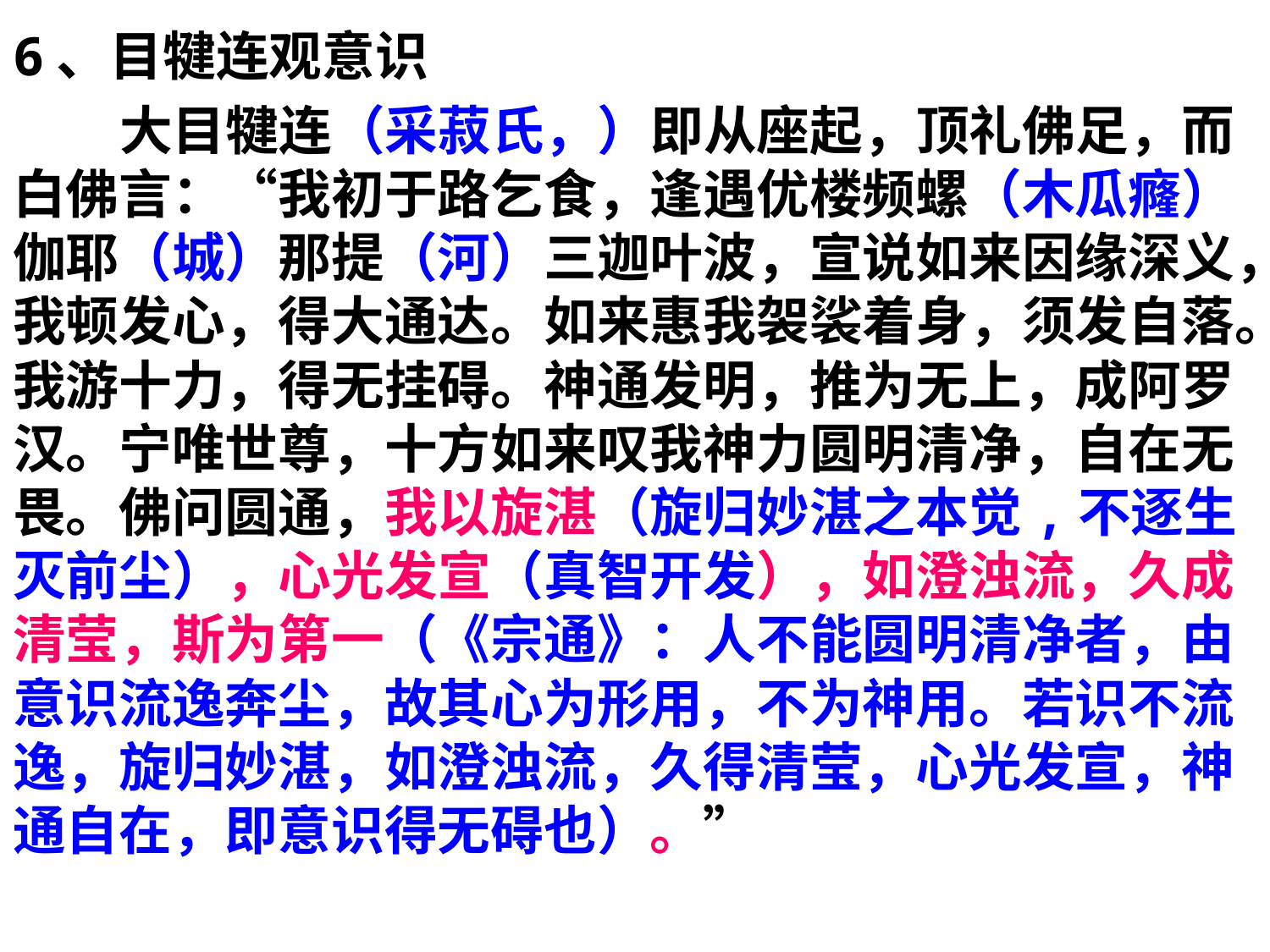

6、目犍连观意识
        大目犍连（采菽氏，）即从座起，顶礼佛足，而白佛言：“我初于路乞食，逢遇优楼频螺（木瓜癃）伽耶（城）那提（河）三迦叶波，宣说如来因缘深义，我顿发心，得大通达。如来惠我袈裟着身，须发自落。我游十力，得无挂碍。神通发明，推为无上，成阿罗汉。宁唯世尊，十方如来叹我神力圆明清净，自在无畏。佛问圆通，我以旋湛（旋归妙湛之本觉,不逐生灭前尘），心光发宣（真智开发），如澄浊流，久成清莹，斯为第一（《宗通》：人不能圆明清净者，由意识流逸奔尘，故其心为形用，不为神用。若识不流逸，旋归妙湛，如澄浊流，久得清莹，心光发宣，神通自在，即意识得无碍也）。”